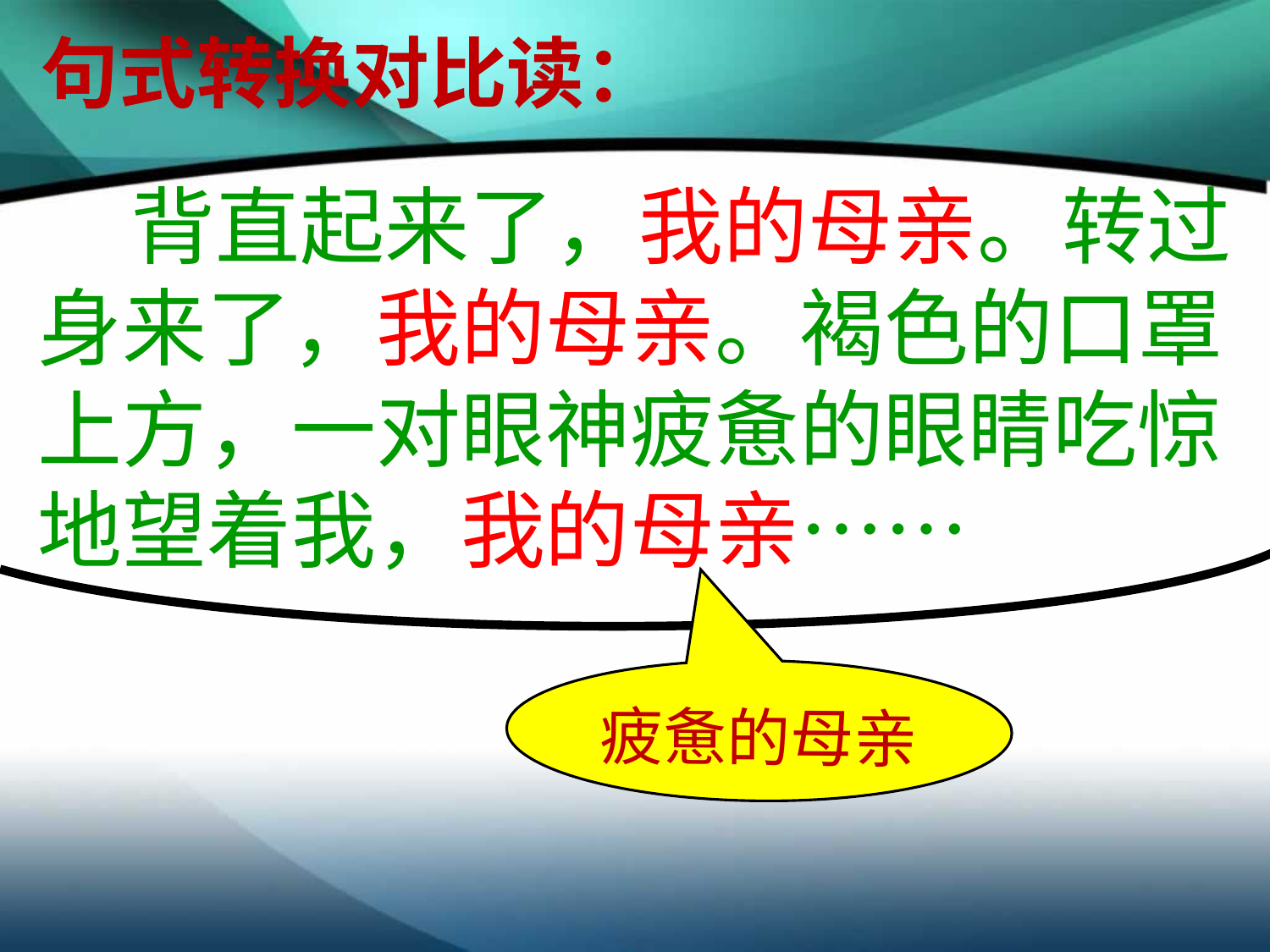

句式转换对比读：
    背直起来了，我的母亲。转过身来了，我的母亲。褐色的口罩上方，一对眼神疲惫的眼睛吃惊地望着我，我的母亲……

疲惫的母亲